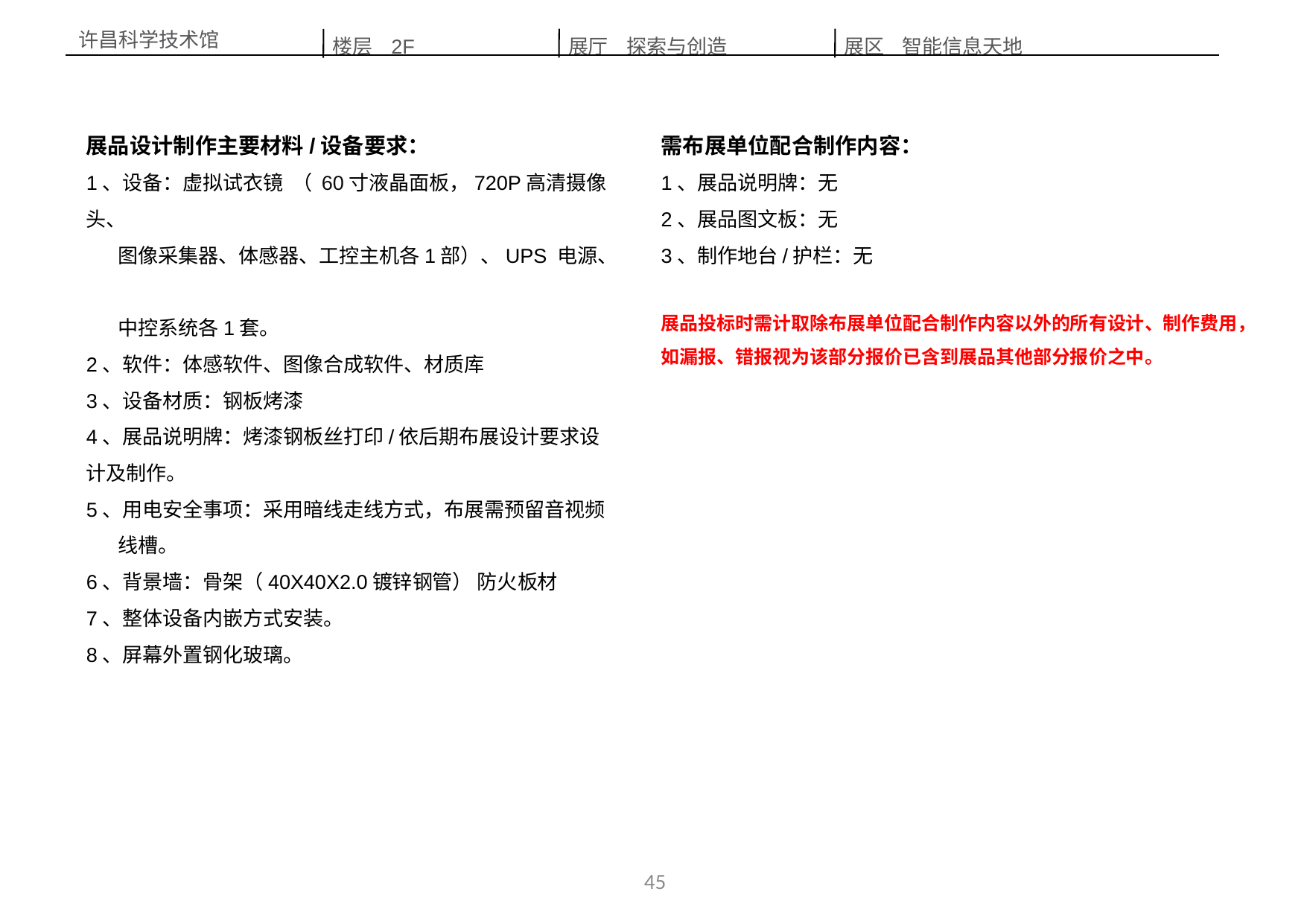

楼层   2F
展区    智能信息天地
展厅    探索与创造
许昌科学技术馆

展品设计制作主要材料/设备要求：
1、设备：虚拟试衣镜  （ 60寸液晶面板，720P高清摄像头、
      图像采集器、体感器、工控主机各1部）、UPS 电源、
      中控系统各1套。
2、软件：体感软件、图像合成软件、材质库
3、设备材质：钢板烤漆
4、展品说明牌：烤漆钢板丝打印/依后期布展设计要求设计及制作。
5、用电安全事项：采用暗线走线方式，布展需预留音视频
      线槽。
6、背景墙：骨架（40X40X2.0镀锌钢管） 防火板材
7、整体设备内嵌方式安装。
8、屏幕外置钢化玻璃。

需布展单位配合制作内容：
1、展品说明牌：无
2、展品图文板：无
3、制作地台/护栏：无

展品投标时需计取除布展单位配合制作内容以外的所有设计、制作费用，如漏报、错报视为该部分报价已含到展品其他部分报价之中。
45